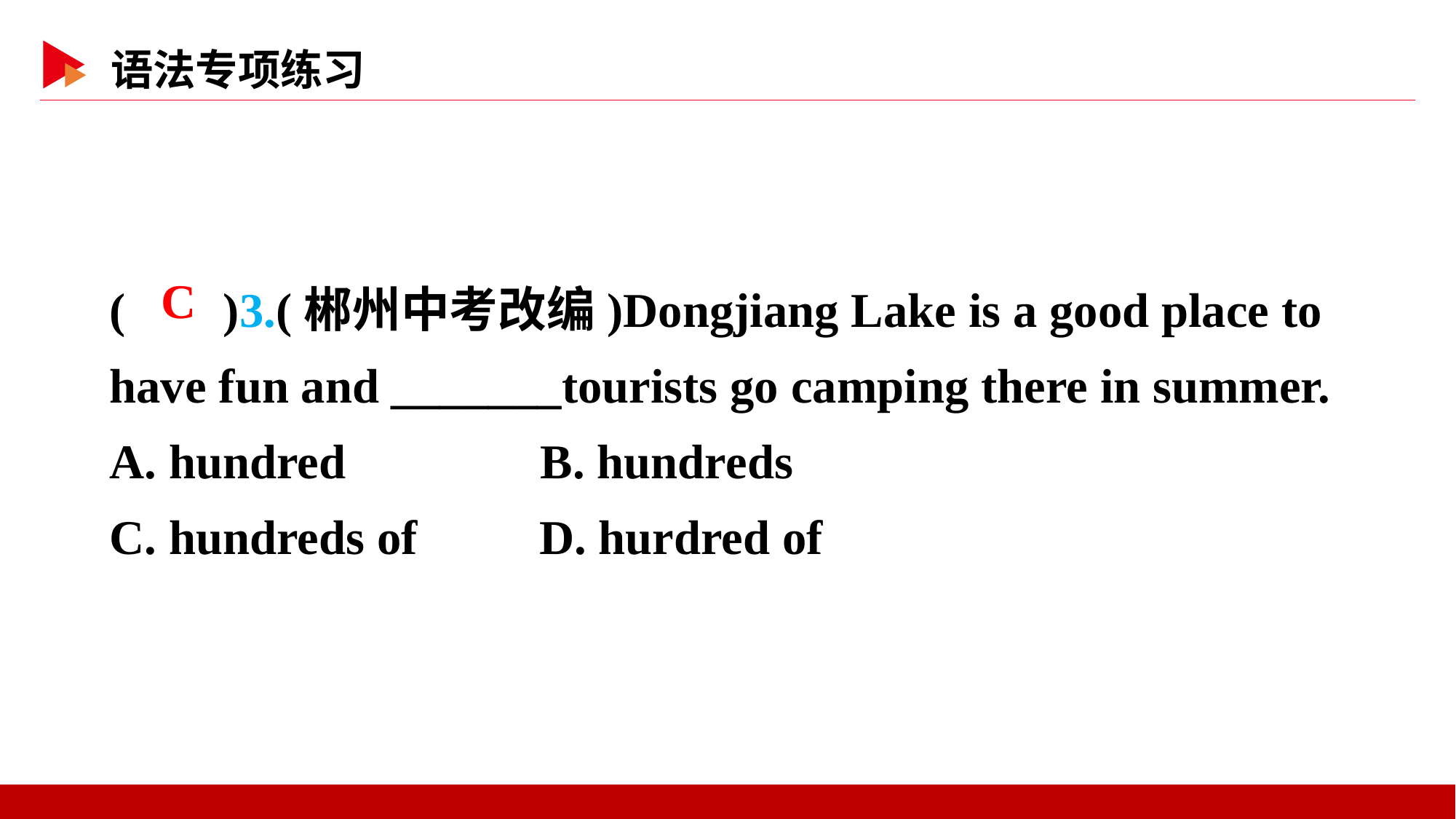

(        )3.(郴州中考改编)Dongjiang Lake is a good place to have fun and _______tourists go camping there in summer.
A. hundred                B. hundreds
C. hundreds of          D. hurdred of
   C